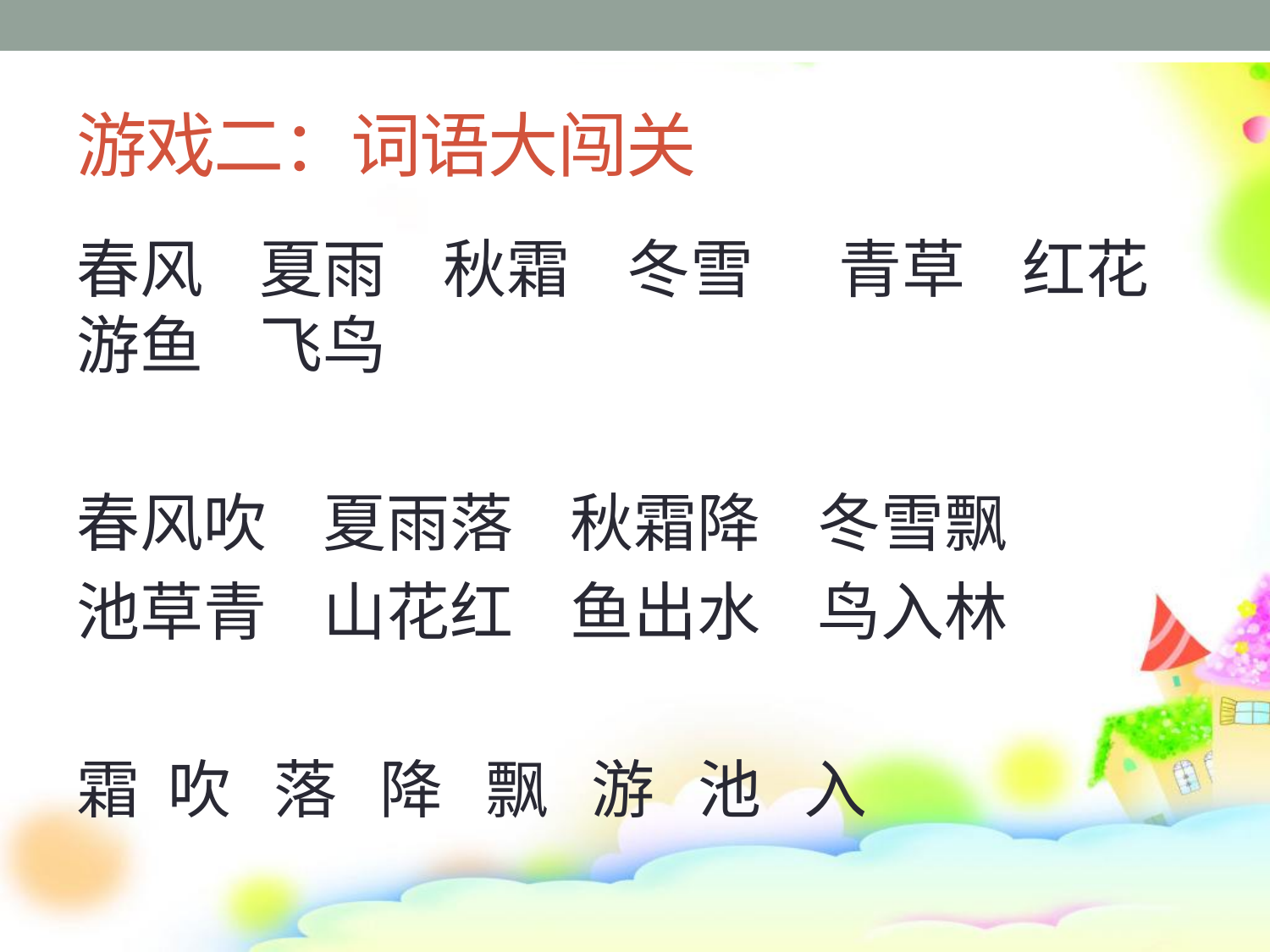

# 游戏二：词语大闯关
春风    夏雨    秋霜    冬雪      青草    红花   游鱼    飞鸟

春风吹    夏雨落    秋霜降    冬雪飘
池草青    山花红    鱼出水    鸟入林

霜  吹   落   降   飘   游   池   入